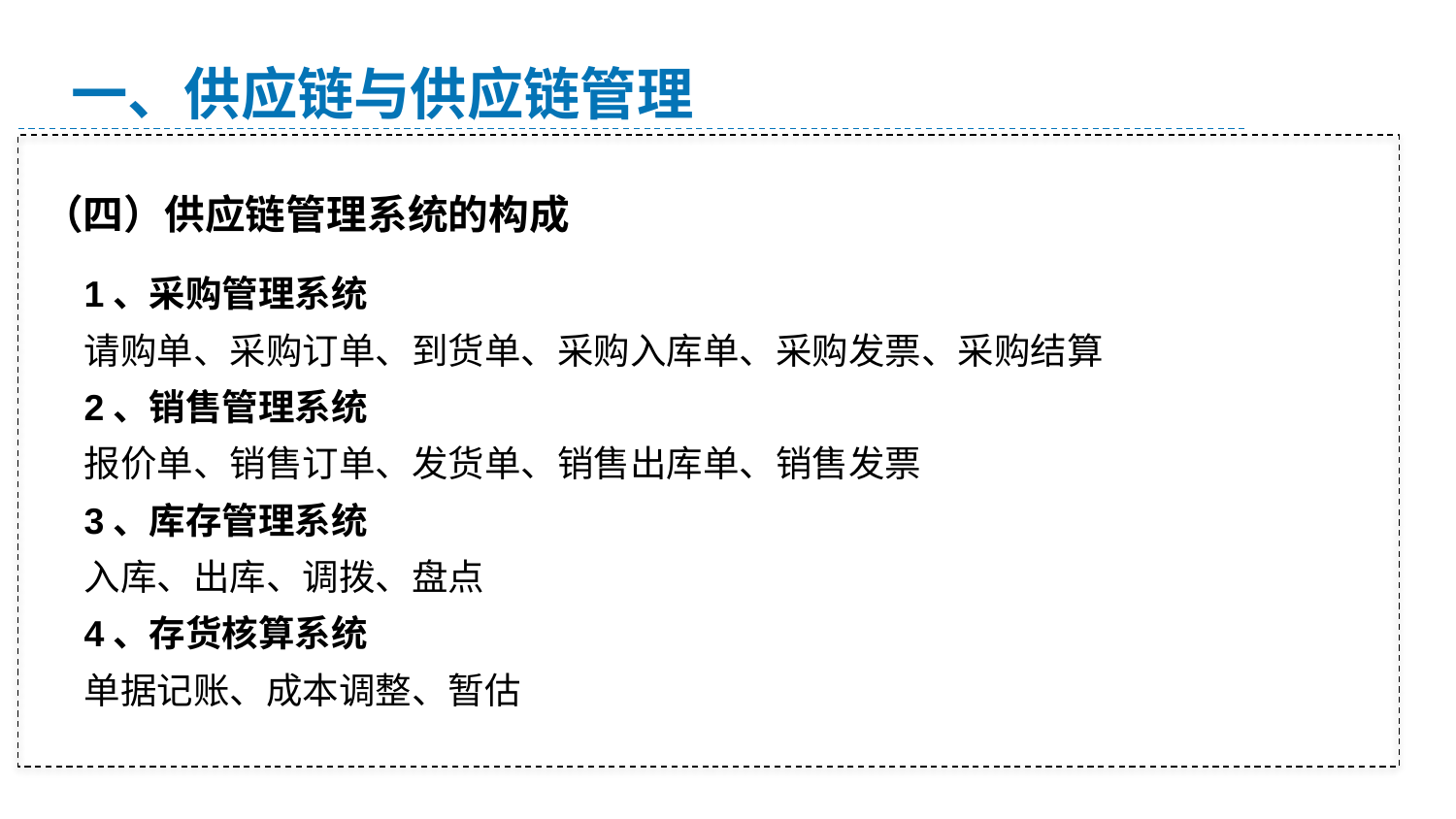

一、供应链与供应链管理

（四）供应链管理系统的构成
1、采购管理系统
请购单、采购订单、到货单、采购入库单、采购发票、采购结算
2、销售管理系统
报价单、销售订单、发货单、销售出库单、销售发票
3、库存管理系统
入库、出库、调拨、盘点
4、存货核算系统
单据记账、成本调整、暂估